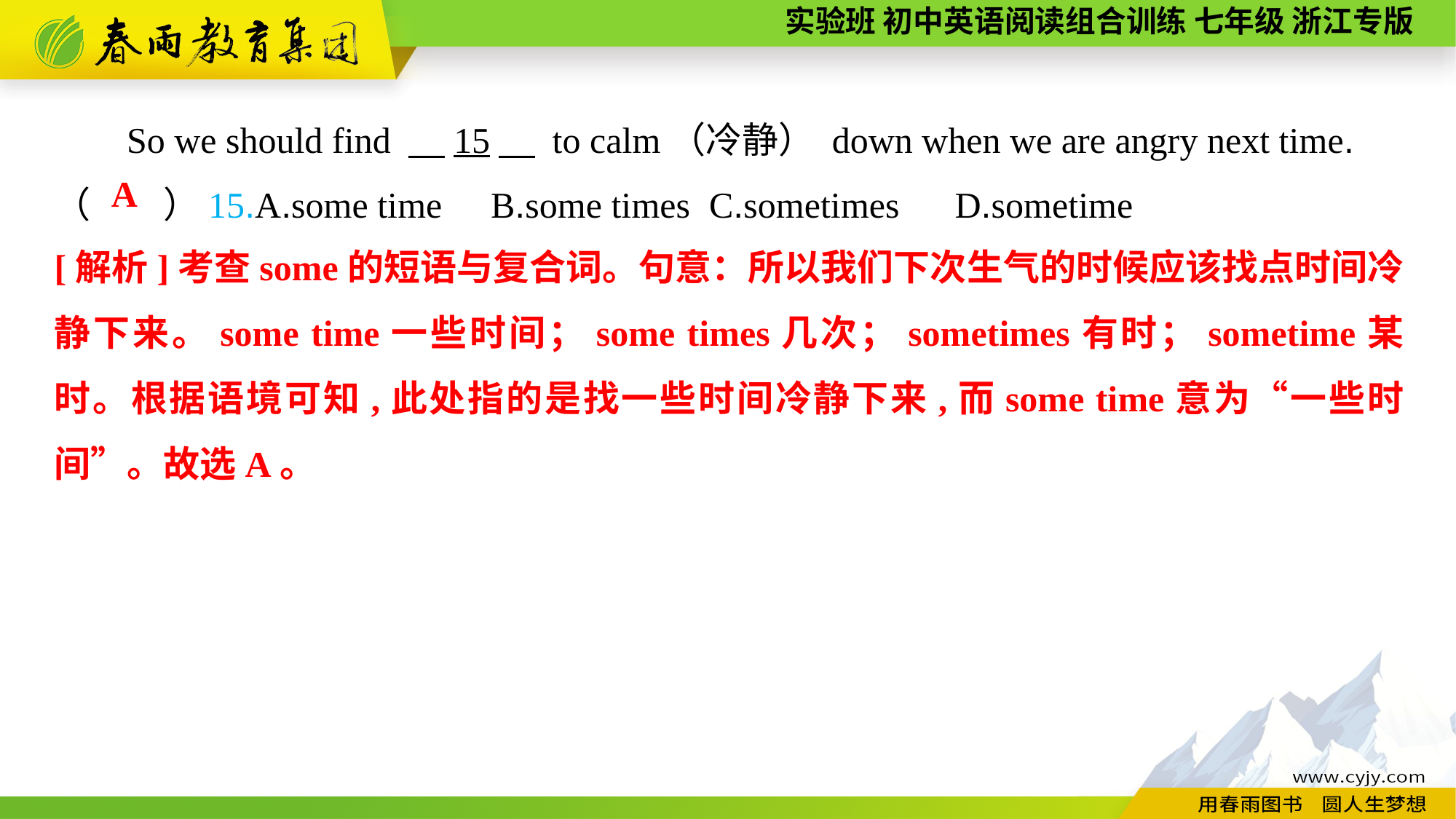

So we should find 　15　 to calm（冷静） down when we are angry next time.
（　　）15.A.some time	B.some times	C.sometimes	   D.sometime
A
[解析]考查some的短语与复合词。句意：所以我们下次生气的时候应该找点时间冷静下来。some time一些时间；some times几次；sometimes有时；sometime某时。根据语境可知,此处指的是找一些时间冷静下来,而some time意为“一些时间”。故选A。